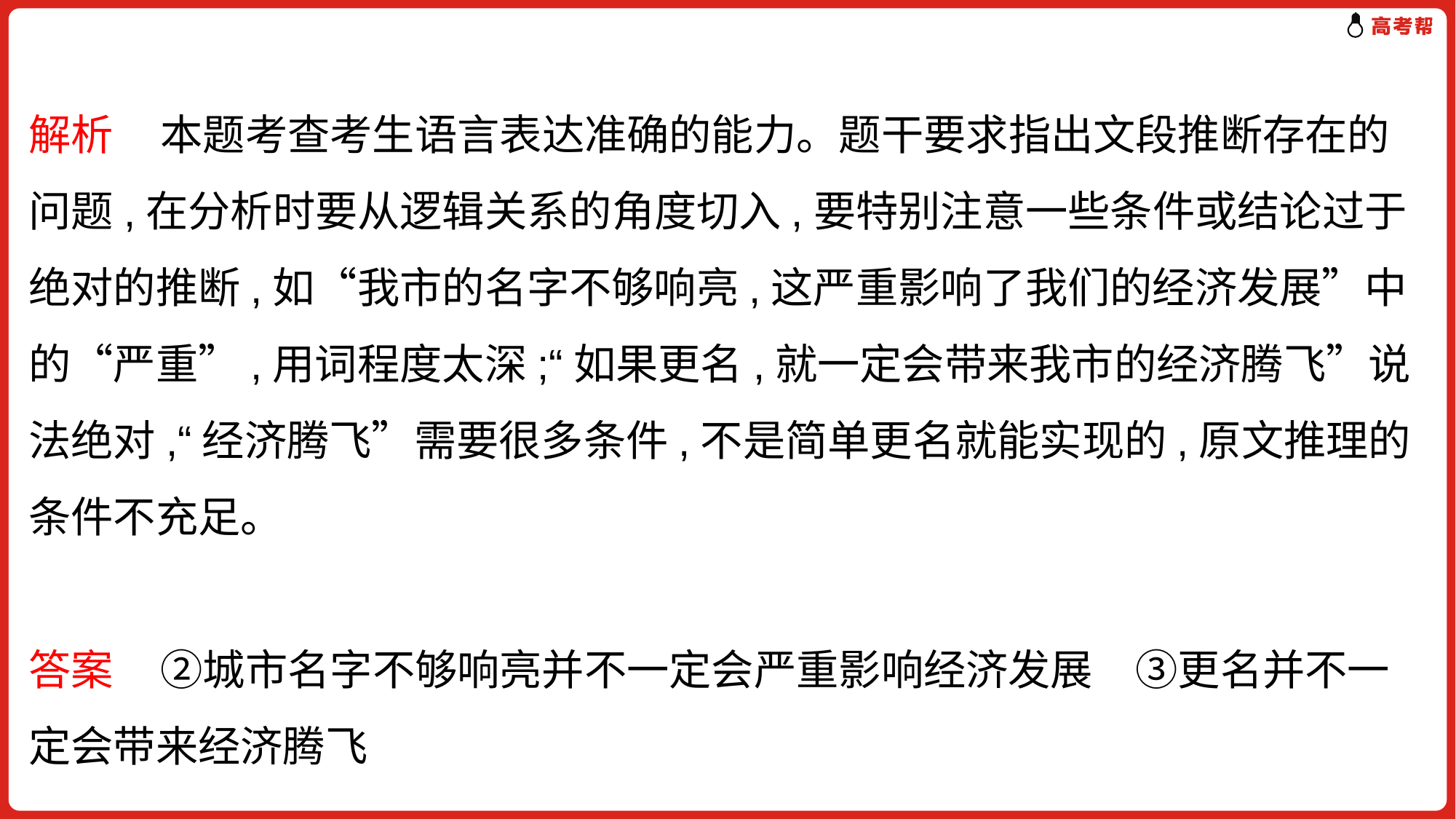

解析     本题考查考生语言表达准确的能力。题干要求指出文段推断存在的问题,在分析时要从逻辑关系的角度切入,要特别注意一些条件或结论过于绝对的推断,如“我市的名字不够响亮,这严重影响了我们的经济发展”中的“严重”,用词程度太深;“如果更名,就一定会带来我市的经济腾飞”说法绝对,“经济腾飞”需要很多条件,不是简单更名就能实现的,原文推理的条件不充足。

答案     ②城市名字不够响亮并不一定会严重影响经济发展　③更名并不一定会带来经济腾飞